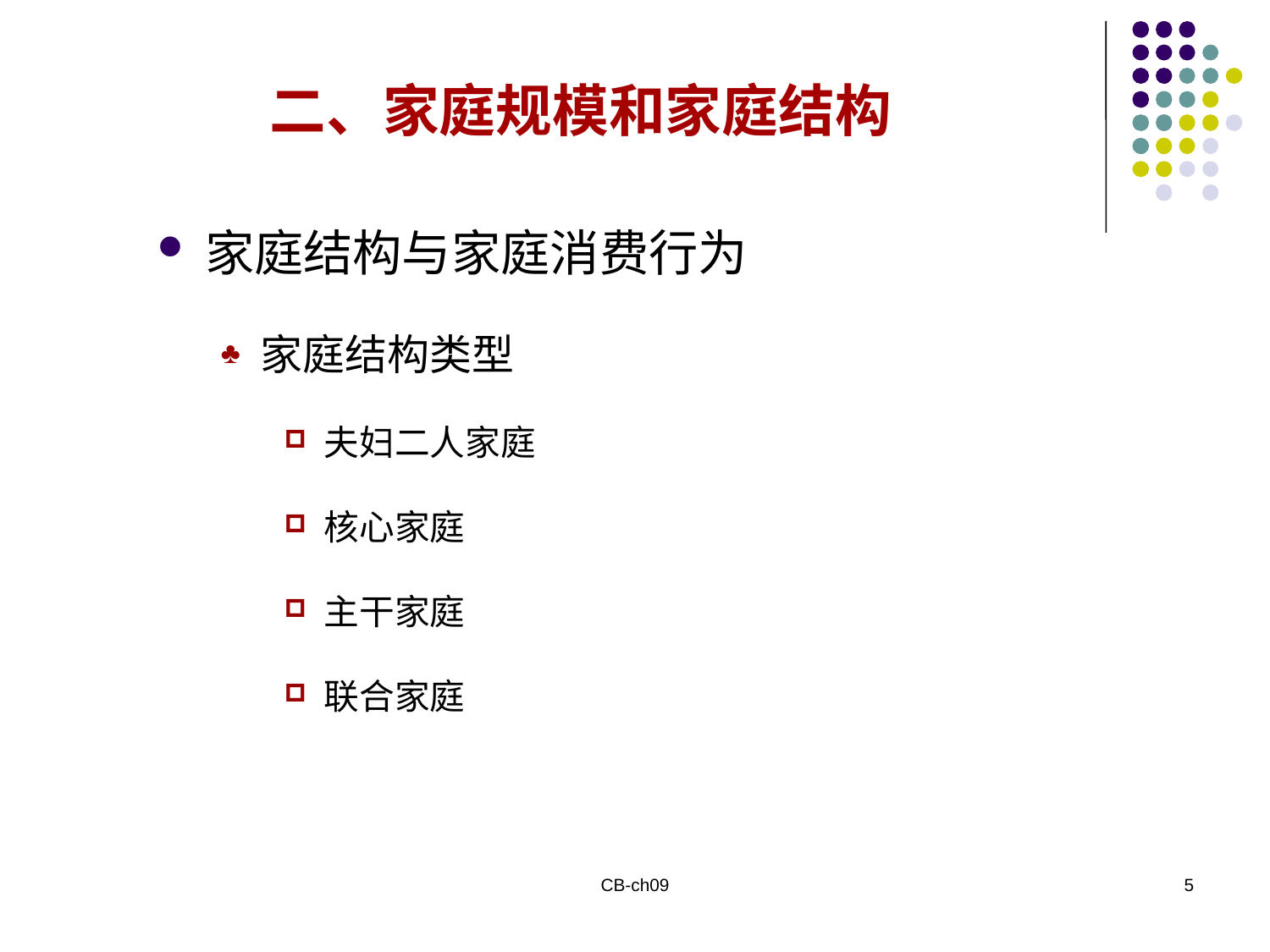

二、家庭规模和家庭结构
家庭结构与家庭消费行为
家庭结构类型
夫妇二人家庭
核心家庭
主干家庭
联合家庭

CB-ch09
5